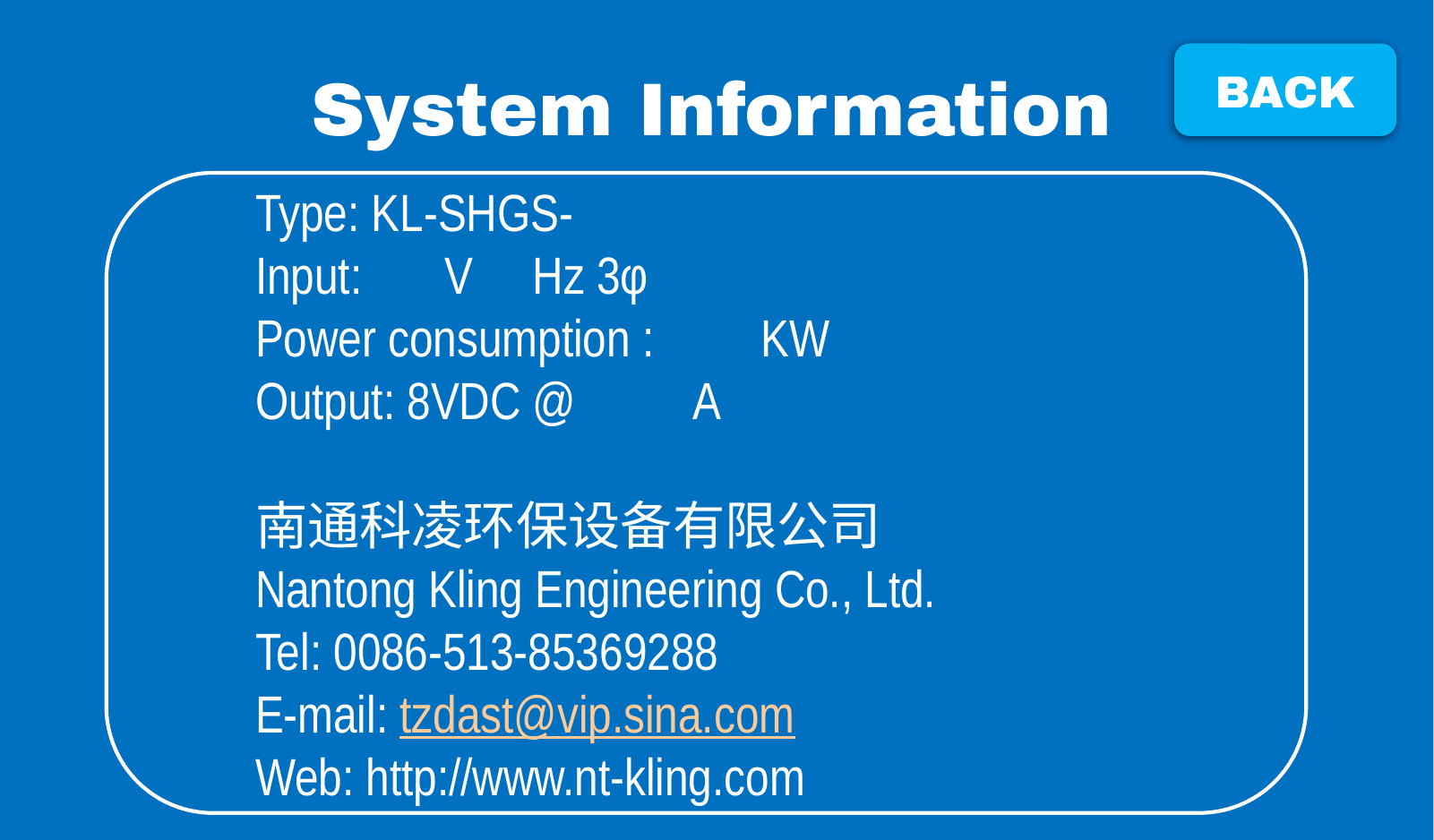

BACK
System Information

Type: KL-SHGS-
Input:       V     Hz 3φ
Power consumption :         KW
Output: 8VDC @          A

南通科凌环保设备有限公司
Nantong Kling Engineering Co., Ltd.
Tel: 0086-513-85369288
E-mail: tzdast@vip.sina.com
Web: http://www.nt-kling.com